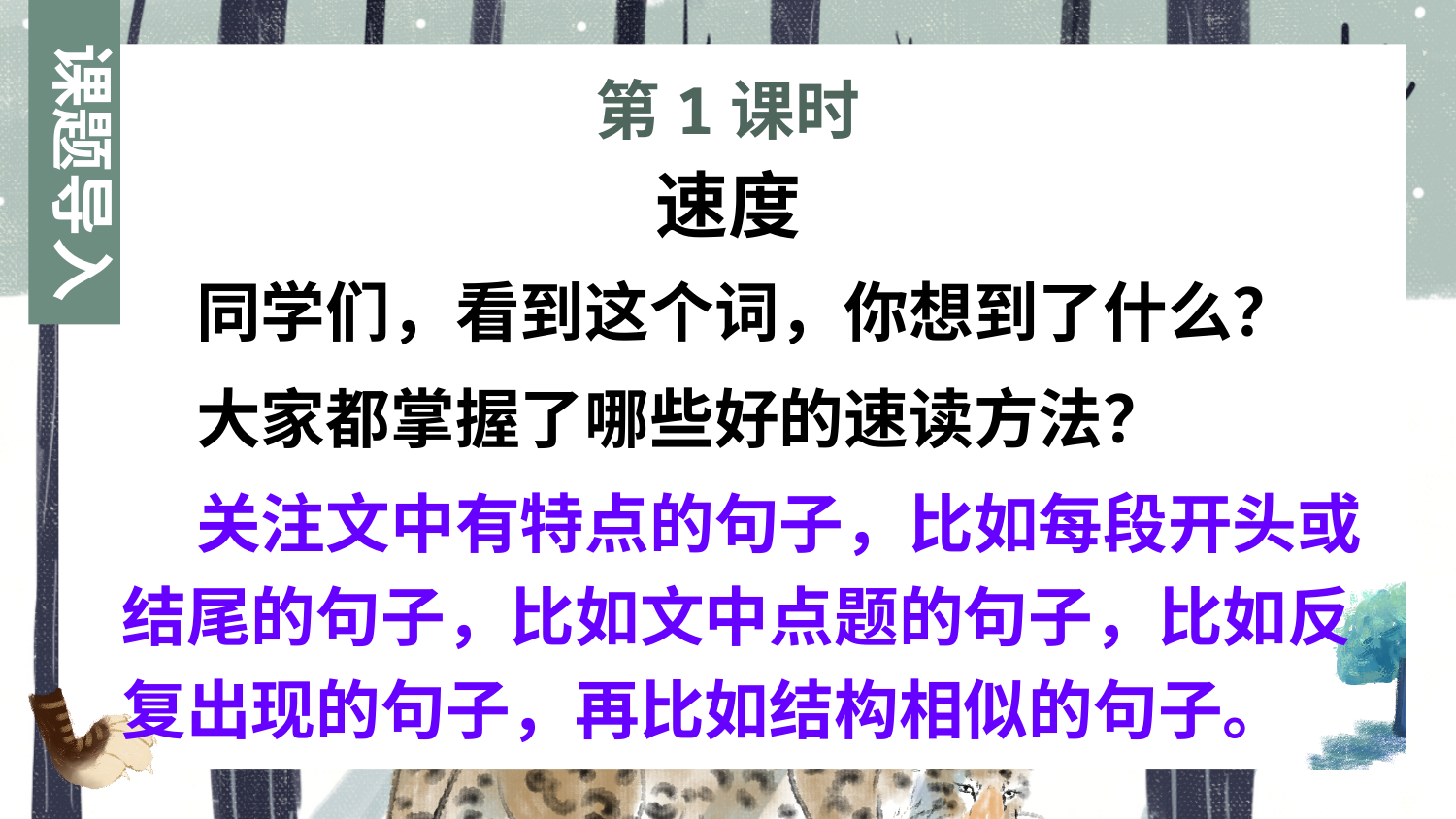

课题导入
第1课时
速度
    同学们，看到这个词，你想到了什么？
    大家都掌握了哪些好的速读方法？
    关注文中有特点的句子，比如每段开头或结尾的句子，比如文中点题的句子，比如反复出现的句子，再比如结构相似的句子。